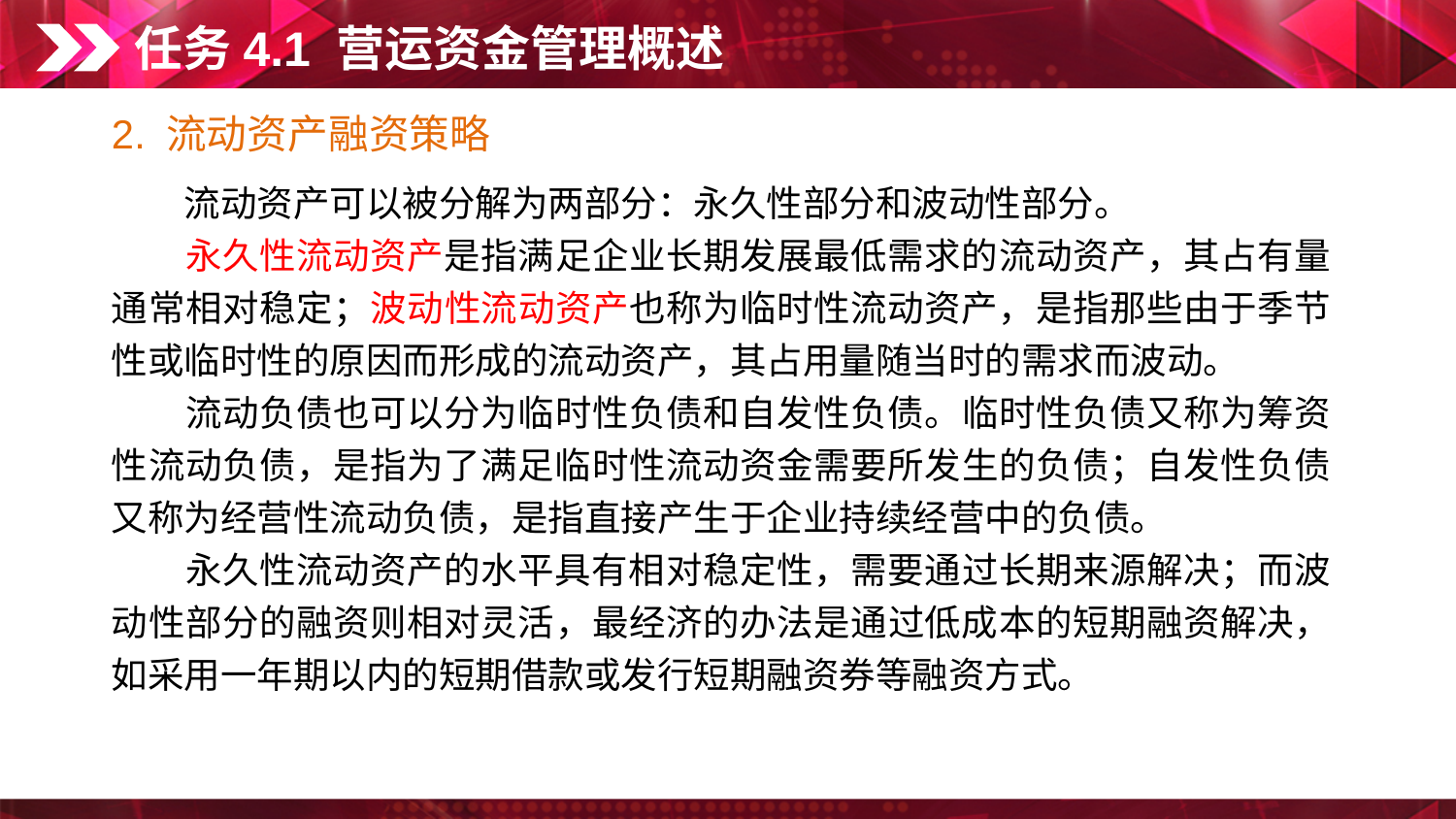

任务4.1 营运资金管理概述

2. 流动资产融资策略
　　流动资产可以被分解为两部分：永久性部分和波动性部分。
　　永久性流动资产是指满足企业长期发展最低需求的流动资产，其占有量通常相对稳定；波动性流动资产也称为临时性流动资产，是指那些由于季节性或临时性的原因而形成的流动资产，其占用量随当时的需求而波动。
　　流动负债也可以分为临时性负债和自发性负债。临时性负债又称为筹资性流动负债，是指为了满足临时性流动资金需要所发生的负债；自发性负债又称为经营性流动负债，是指直接产生于企业持续经营中的负债。
　　永久性流动资产的水平具有相对稳定性，需要通过长期来源解决；而波动性部分的融资则相对灵活，最经济的办法是通过低成本的短期融资解决，如采用一年期以内的短期借款或发行短期融资券等融资方式。